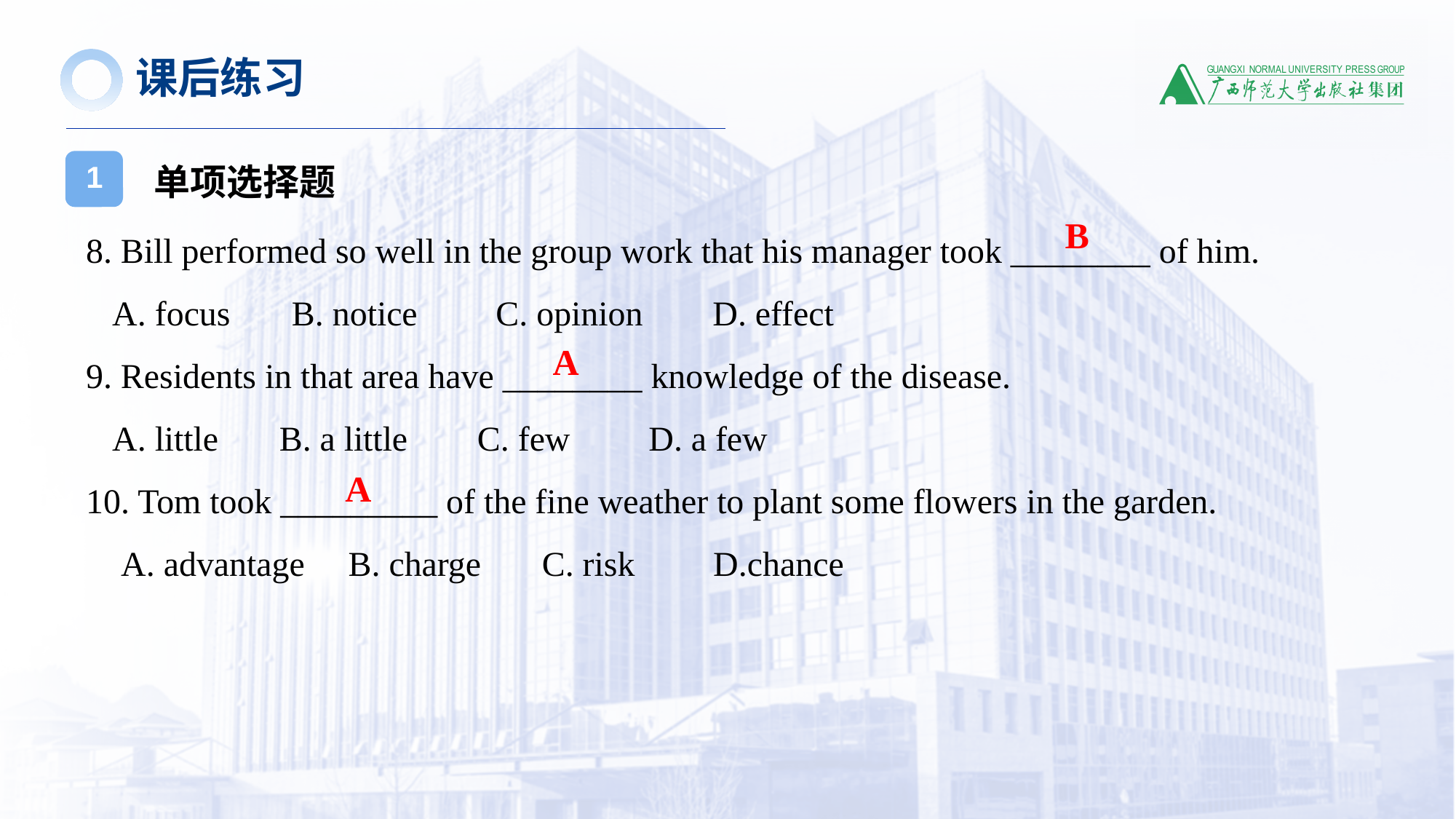

课后练习

单项选择题

1
8. Bill performed so well in the group work that his manager took ________ of him.
   A. focus       B. notice         C. opinion        D. effect
9. Residents in that area have ________ knowledge of the disease.
   A. little       B. a little        C. few         D. a few
10. Tom took _________ of the fine weather to plant some flowers in the garden.
    A. advantage     B. charge       C. risk         D.chance
B
A
A